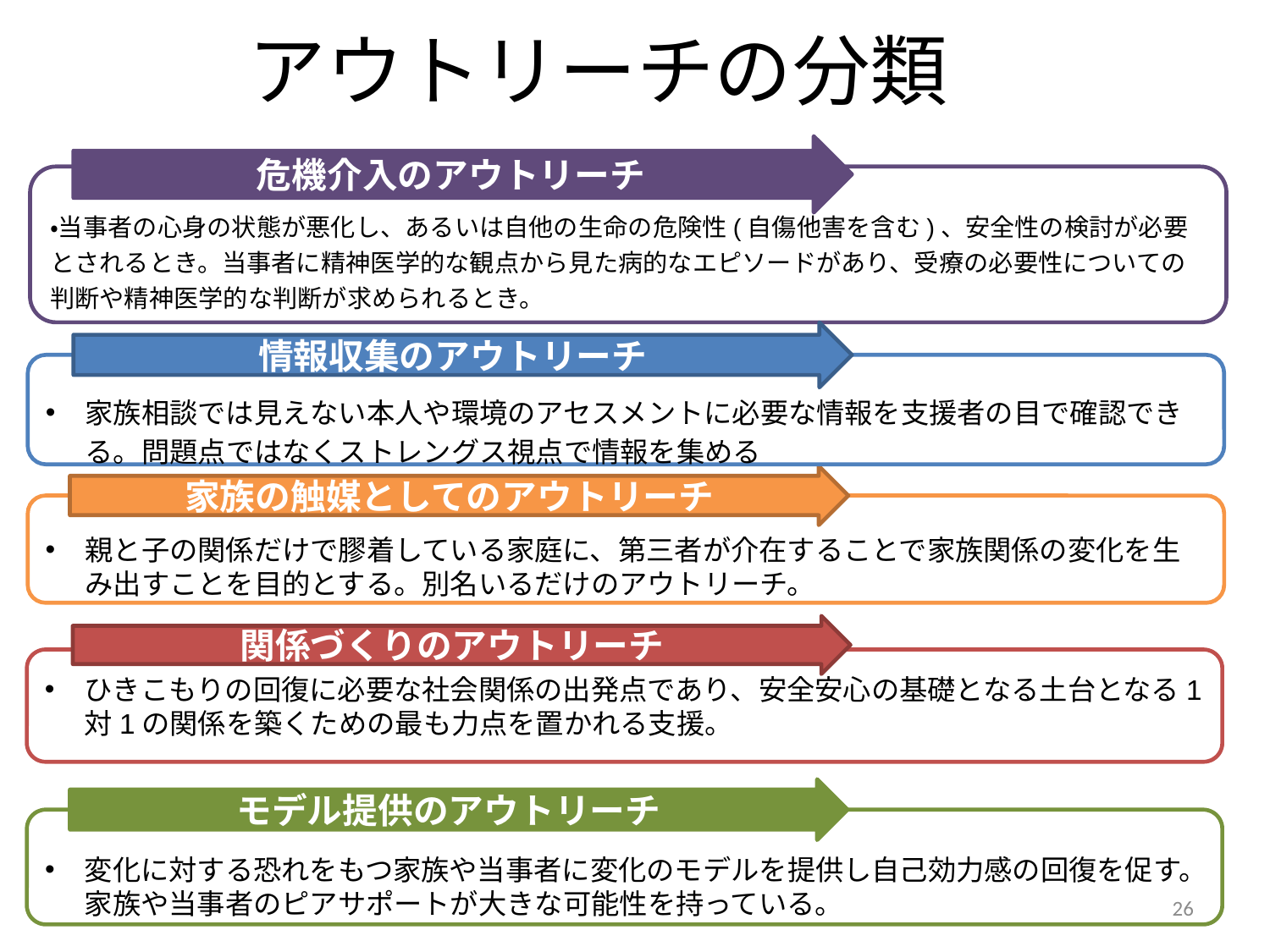

# アウトリーチの分類
当事者の心身の状態が悪化し、あるいは不安定となり、自他の生命の危険性(自傷他害を含む)、安全性の検討が必要とされるとき。
当事者に精神医学的な観点から、受療の必要性についての判断や精神医学的な判断が、家族や関係機関から求められるとき。
危機介入のアウトリーチ

・当事者の心身の状態が悪化し、あるいは自他の生命の危険性(自傷他害を含む)、安全性の検討が必要とされるとき。当事者に精神医学的な観点から見た病的なエピソードがあり、受療の必要性についての判断や精神医学的な判断が求められるとき。
情報収集のアウトリーチ

家族相談では見えない本人や環境のアセスメントに必要な情報を支援者の目で確認できる。問題点ではなくストレングス視点で情報を集める
家族の触媒としてのアウトリーチ

親と子の関係だけで膠着している家庭に、第三者が介在することで家族関係の変化を生み出すことを目的とする。別名いるだけのアウトリーチ。
関係づくりのアウトリーチ
ひきこもりの回復に必要な社会関係の出発点であり、安全安心の基礎となる土台となる1対1の関係を築くための最も力点を置かれる支援。
モデル提供のアウトリーチ

変化に対する恐れをもつ家族や当事者に変化のモデルを提供し自己効力感の回復を促す。家族や当事者のピアサポートが大きな可能性を持っている。
26